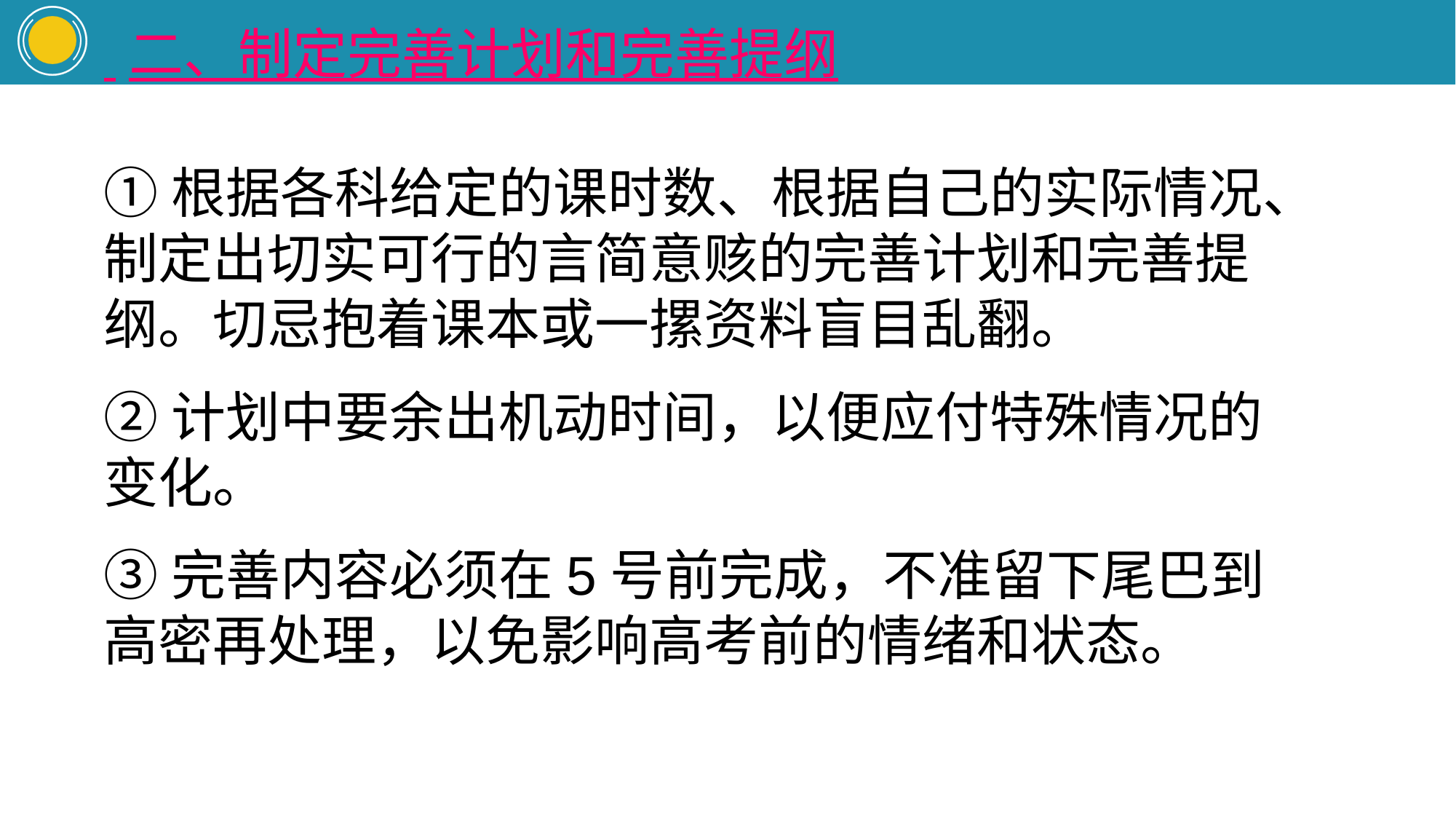

二、制定完善计划和完善提纲

①根据各科给定的课时数、根据自己的实际情况、制定出切实可行的言简意赅的完善计划和完善提纲。切忌抱着课本或一摞资料盲目乱翻。
②计划中要余出机动时间，以便应付特殊情况的变化。
③完善内容必须在5号前完成，不准留下尾巴到高密再处理，以免影响高考前的情绪和状态。